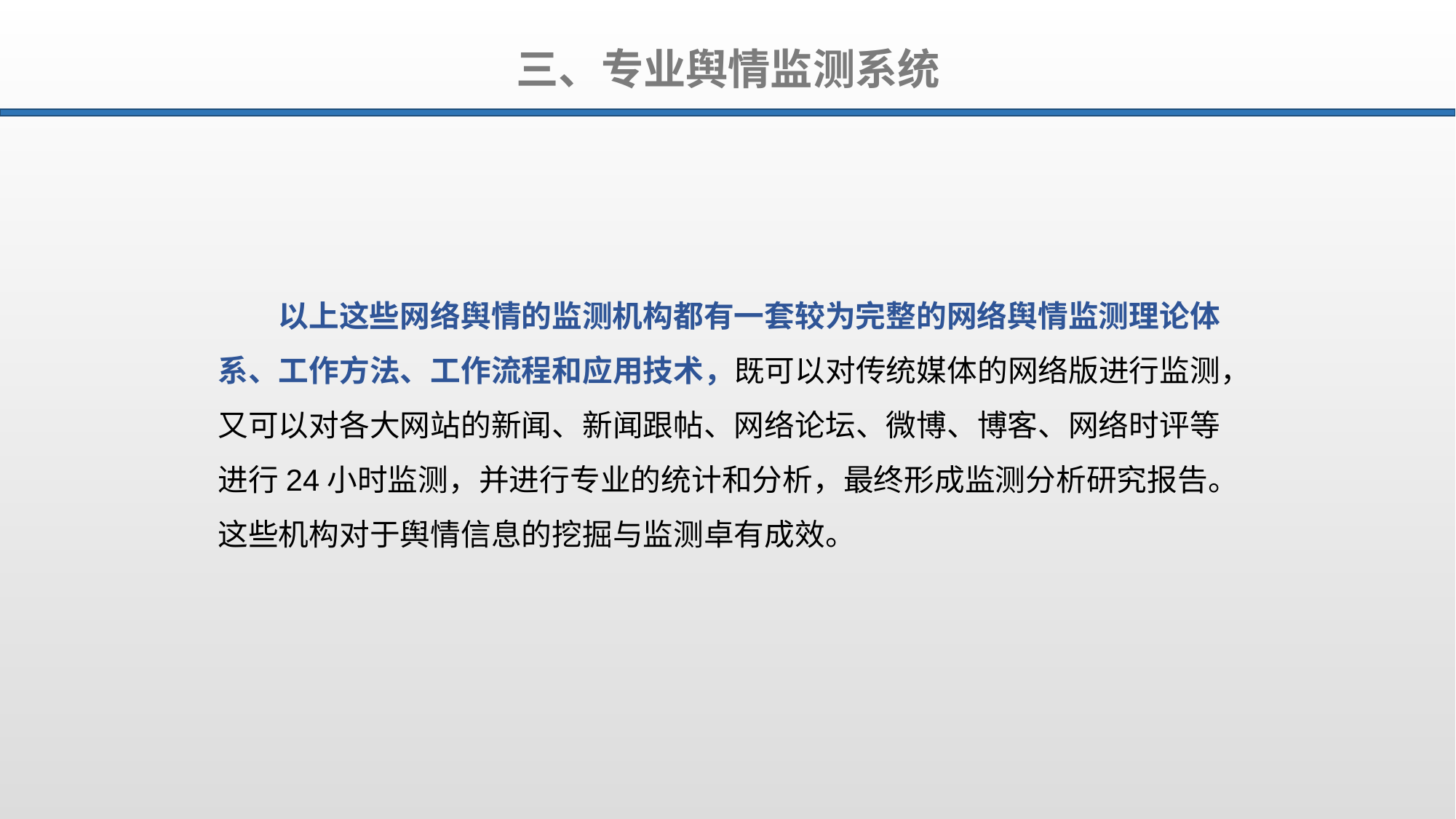

三、专业舆情监测系统

以上这些网络舆情的监测机构都有一套较为完整的网络舆情监测理论体系、工作方法、工作流程和应用技术，既可以对传统媒体的网络版进行监测，又可以对各大网站的新闻、新闻跟帖、网络论坛、微博、博客、网络时评等进行24小时监测，并进行专业的统计和分析，最终形成监测分析研究报告。这些机构对于舆情信息的挖掘与监测卓有成效。